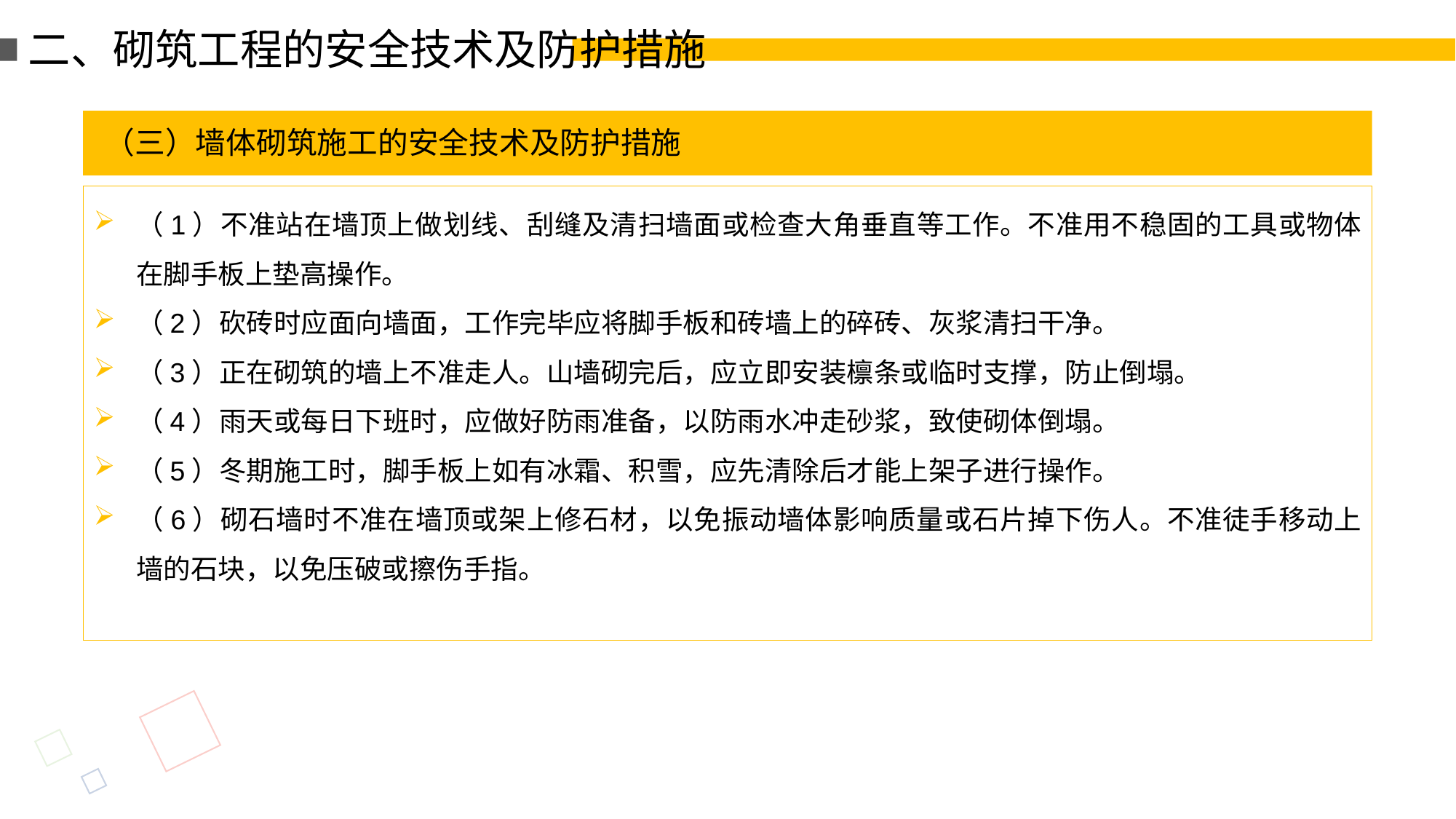

二、砌筑工程的安全技术及防护措施
（三）墙体砌筑施工的安全技术及防护措施
（1）不准站在墙顶上做划线、刮缝及清扫墙面或检查大角垂直等工作。不准用不稳固的工具或物体在脚手板上垫高操作。
（2）砍砖时应面向墙面，工作完毕应将脚手板和砖墙上的碎砖、灰浆清扫干净。
（3）正在砌筑的墙上不准走人。山墙砌完后，应立即安装檩条或临时支撑，防止倒塌。
（4）雨天或每日下班时，应做好防雨准备，以防雨水冲走砂浆，致使砌体倒塌。
（5）冬期施工时，脚手板上如有冰霜、积雪，应先清除后才能上架子进行操作。
（6）砌石墙时不准在墙顶或架上修石材，以免振动墙体影响质量或石片掉下伤人。不准徒手移动上墙的石块，以免压破或擦伤手指。